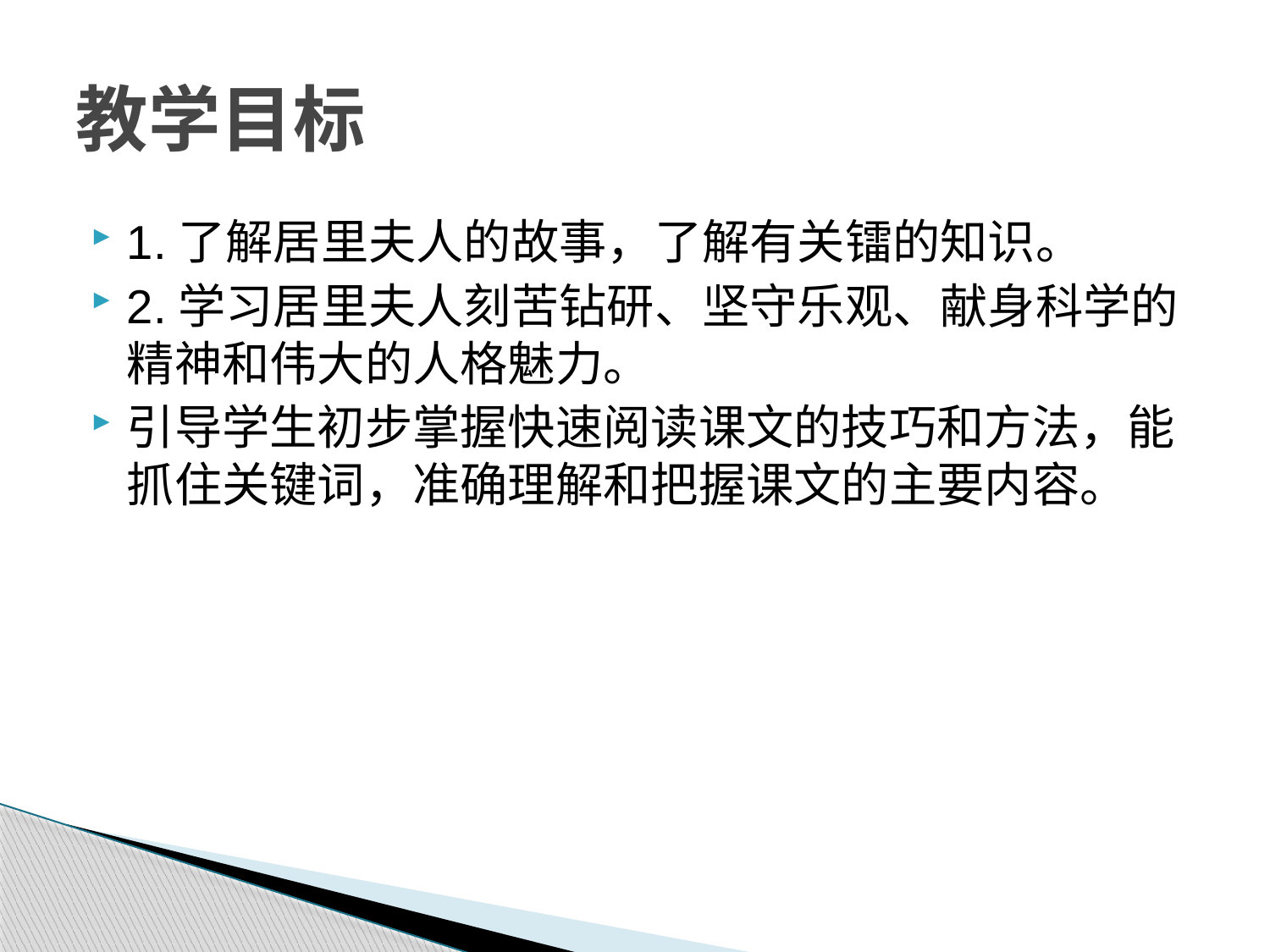

# 教学目标
1.了解居里夫人的故事，了解有关镭的知识。
2.学习居里夫人刻苦钻研、坚守乐观、献身科学的精神和伟大的人格魅力。
引导学生初步掌握快速阅读课文的技巧和方法，能抓住关键词，准确理解和把握课文的主要内容。